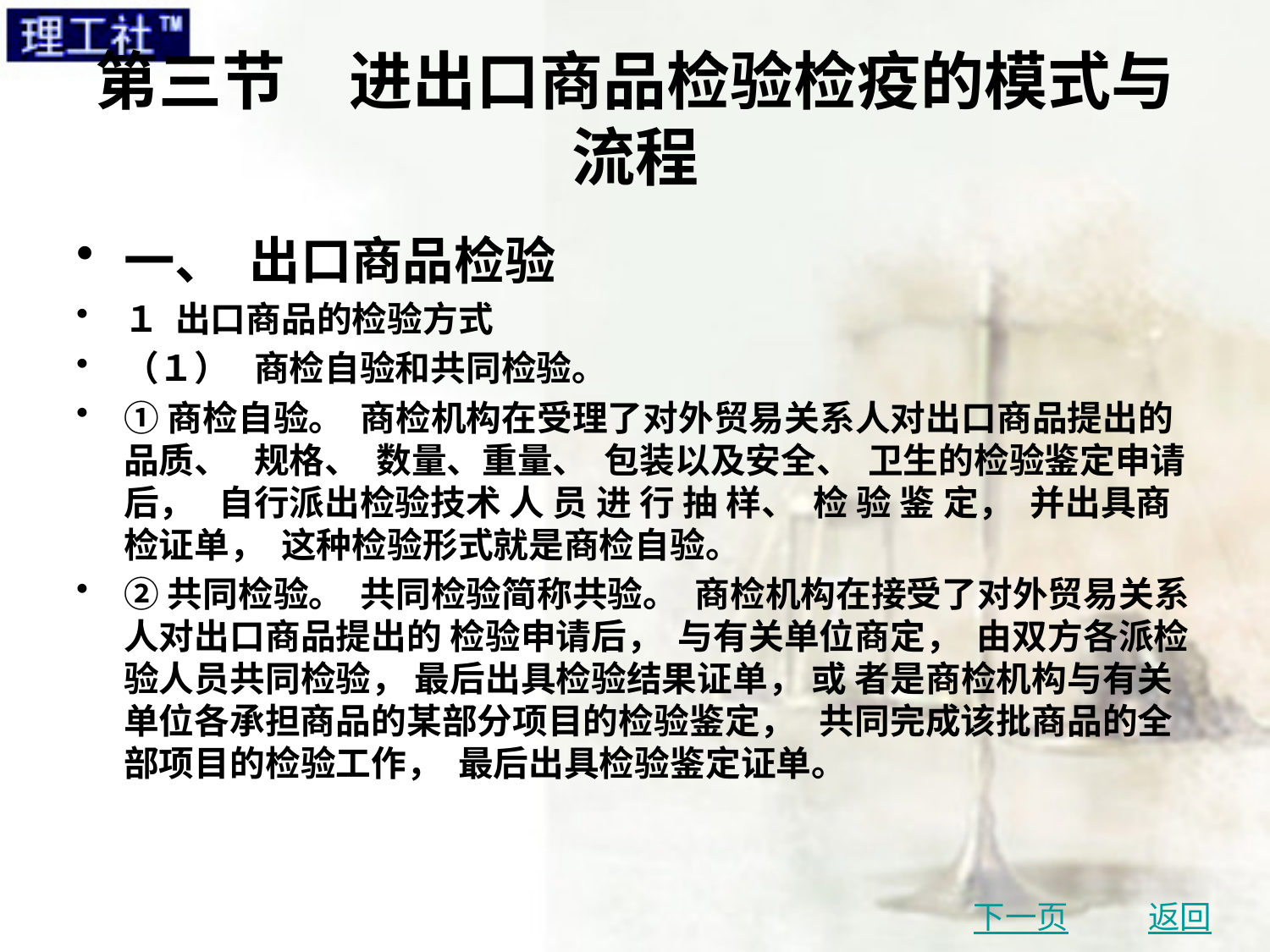

# 第三节　进出口商品检验检疫的模式与流程
一、  出口商品检验
１  出口商品的检验方式
（１）   商检自验和共同检验。
①商检自验。  商检机构在受理了对外贸易关系人对出口商品提出的品质、   规格、  数量、重量、  包装以及安全、  卫生的检验鉴定申请后，   自行派出检验技术 人 员 进 行 抽 样、  检 验 鉴 定，  并出具商检证单，  这种检验形式就是商检自验。
②共同检验。  共同检验简称共验。  商检机构在接受了对外贸易关系人对出口商品提出的 检验申请后，  与有关单位商定，  由双方各派检验人员共同检验， 最后出具检验结果证单， 或 者是商检机构与有关单位各承担商品的某部分项目的检验鉴定，   共同完成该批商品的全部项目的检验工作，  最后出具检验鉴定证单。
下一页
返回